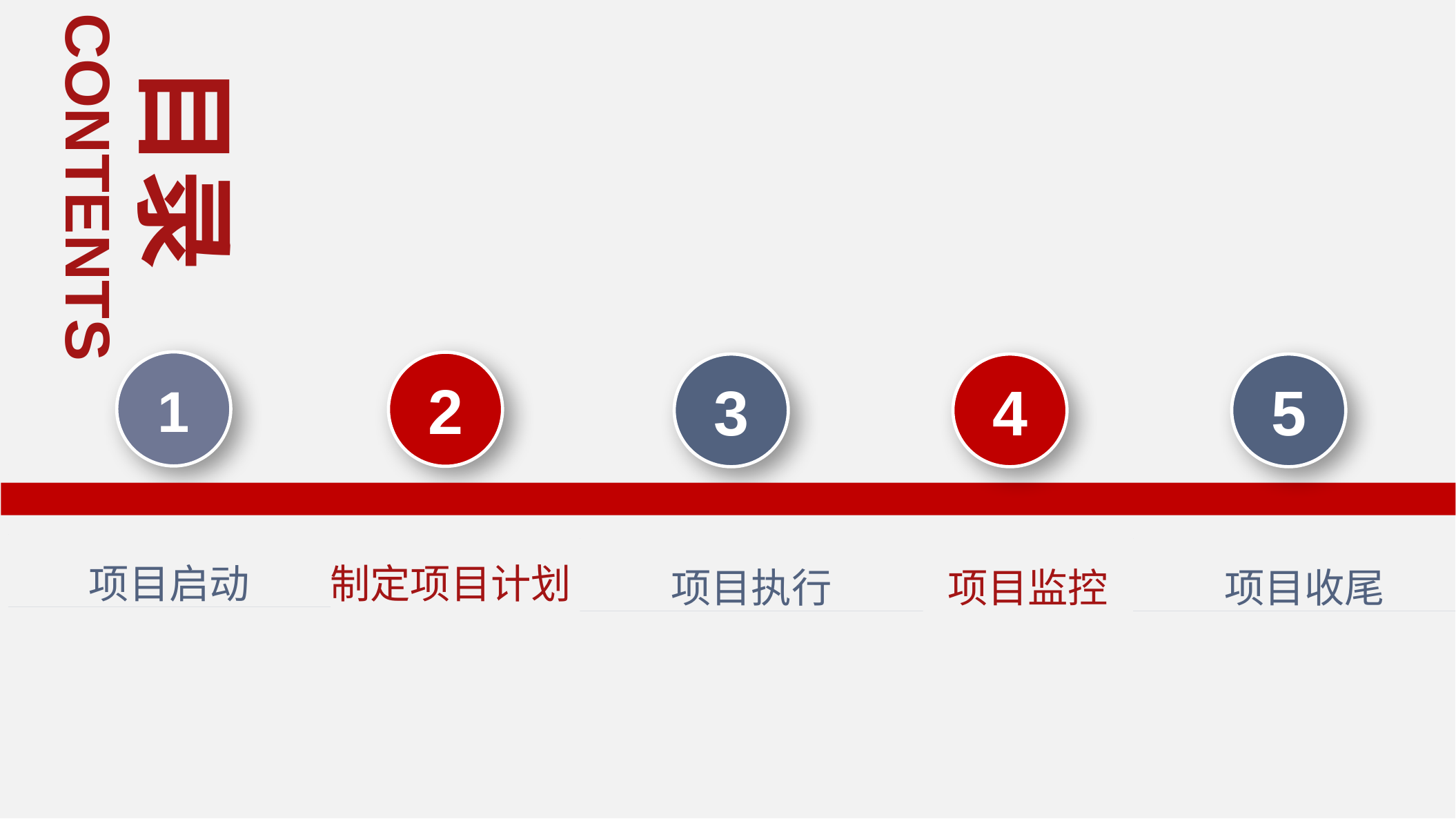

目录
CONTENTS
1
2
3
4
5

项目启动
制定项目计划
项目执行
项目监控
项目收尾